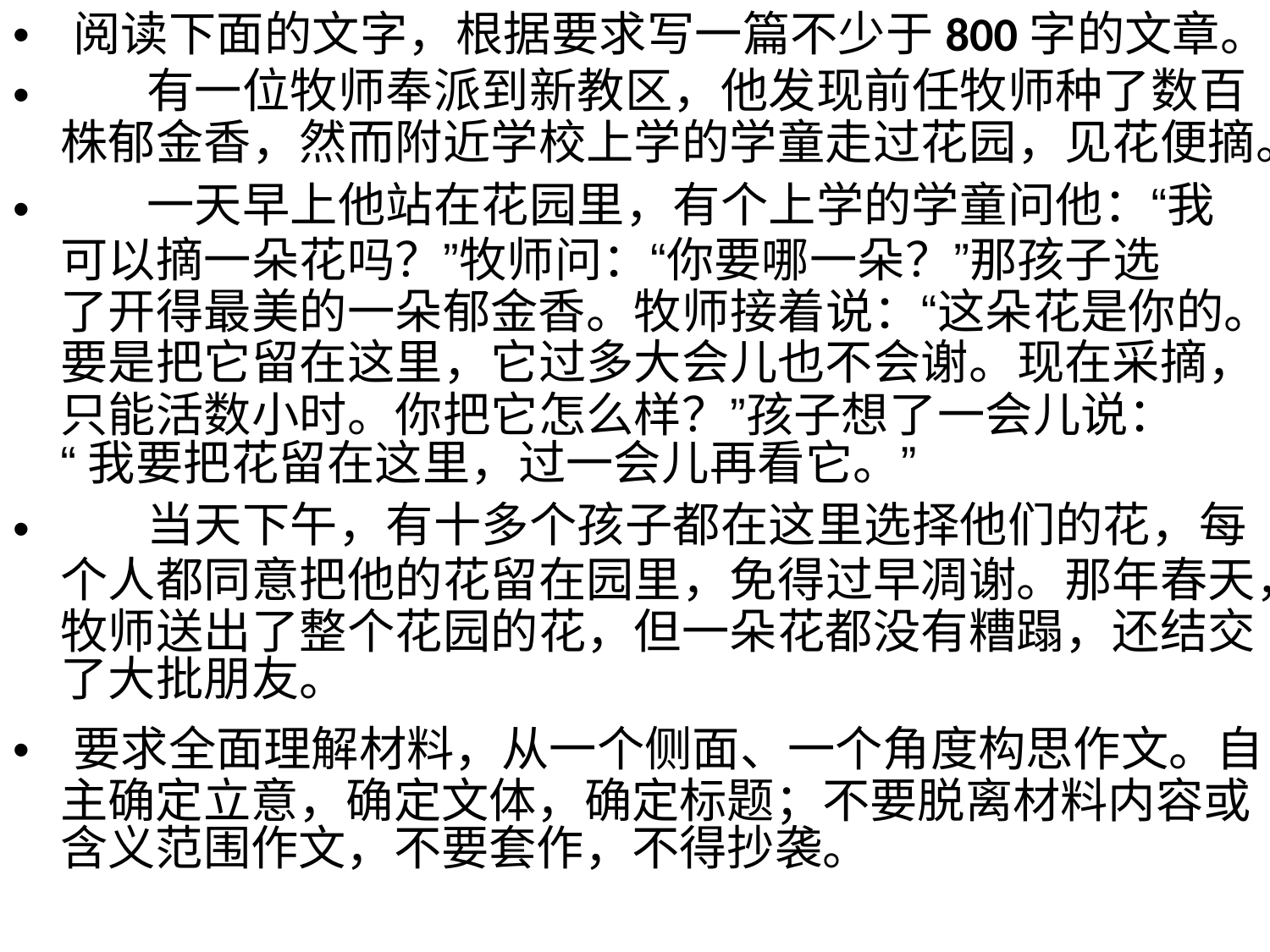

• 阅读下面的文字，根据要求写一篇不少于800字的文章。
•
有一位牧师奉派到新教区，他发现前任牧师种了数百
株郁金香，然而附近学校上学的学童走过花园，见花便摘。
•
一天早上他站在花园里，有个上学的学童问他：“我
可以摘一朵花吗？”牧师问：“你要哪一朵？”那孩子选
了开得最美的一朵郁金香。牧师接着说：“这朵花是你的。
要是把它留在这里，它过多大会儿也不会谢。现在采摘，
只能活数小时。你把它怎么样？”孩子想了一会儿说：
“我要把花留在这里，过一会儿再看它。”
•
当天下午，有十多个孩子都在这里选择他们的花，每
个人都同意把他的花留在园里，免得过早凋谢。那年春天，
牧师送出了整个花园的花，但一朵花都没有糟蹋，还结交
了大批朋友。
• 要求全面理解材料，从一个侧面、一个角度构思作文。自
主确定立意，确定文体，确定标题；不要脱离材料内容或
含义范围作文，不要套作，不得抄袭。